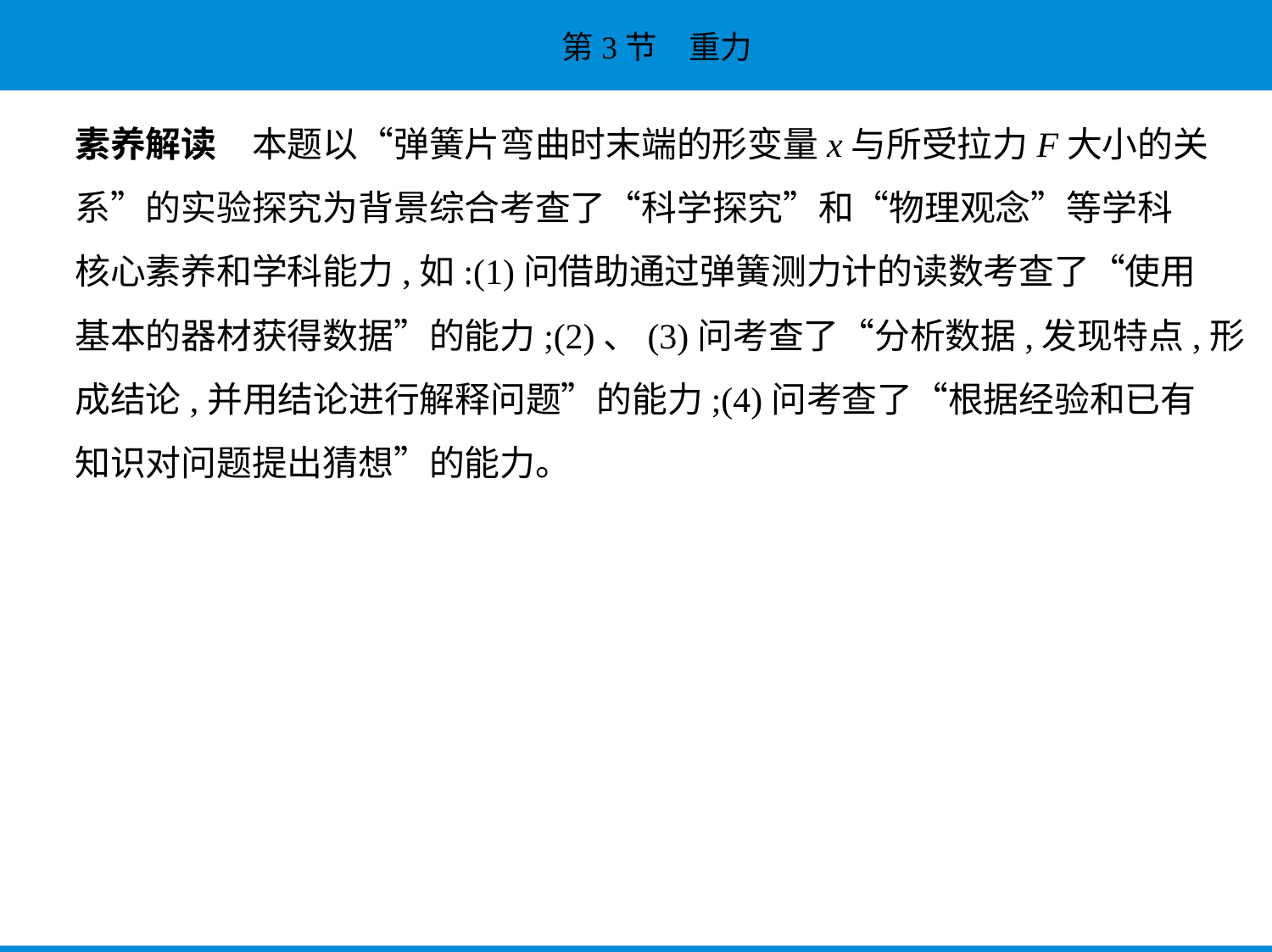

素养解读　本题以“弹簧片弯曲时末端的形变量x与所受拉力F大小的关
系”的实验探究为背景综合考查了“科学探究”和“物理观念”等学科
核心素养和学科能力,如:(1)问借助通过弹簧测力计的读数考查了“使用
基本的器材获得数据”的能力;(2)、(3)问考查了“分析数据,发现特点,形
成结论,并用结论进行解释问题”的能力;(4)问考查了“根据经验和已有
知识对问题提出猜想”的能力。